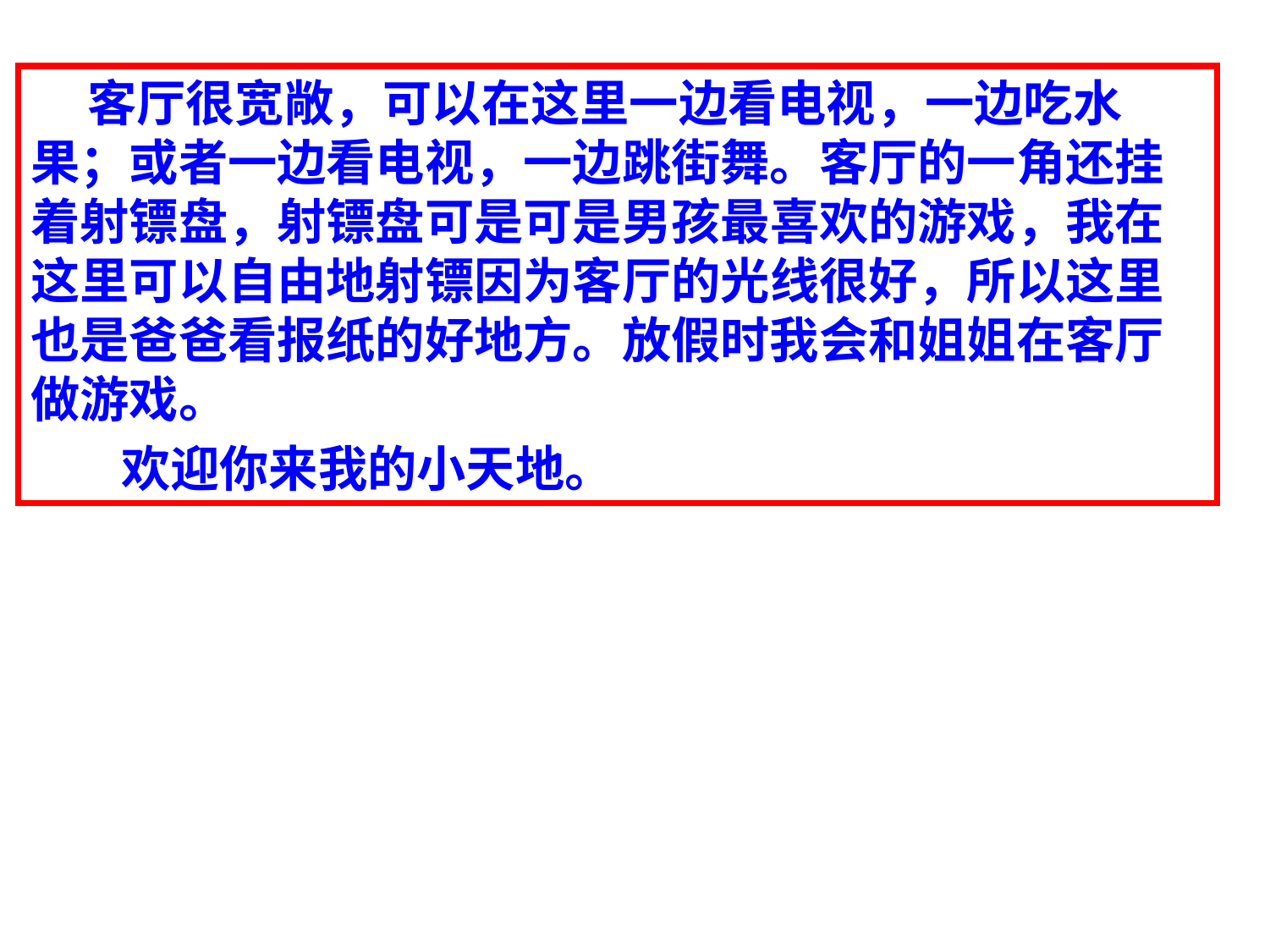

客厅很宽敞，可以在这里一边看电视，一边吃水果；或者一边看电视，一边跳街舞。客厅的一角还挂着射镖盘，射镖盘可是可是男孩最喜欢的游戏，我在这里可以自由地射镖因为客厅的光线很好，所以这里也是爸爸看报纸的好地方。放假时我会和姐姐在客厅做游戏。
       欢迎你来我的小天地。